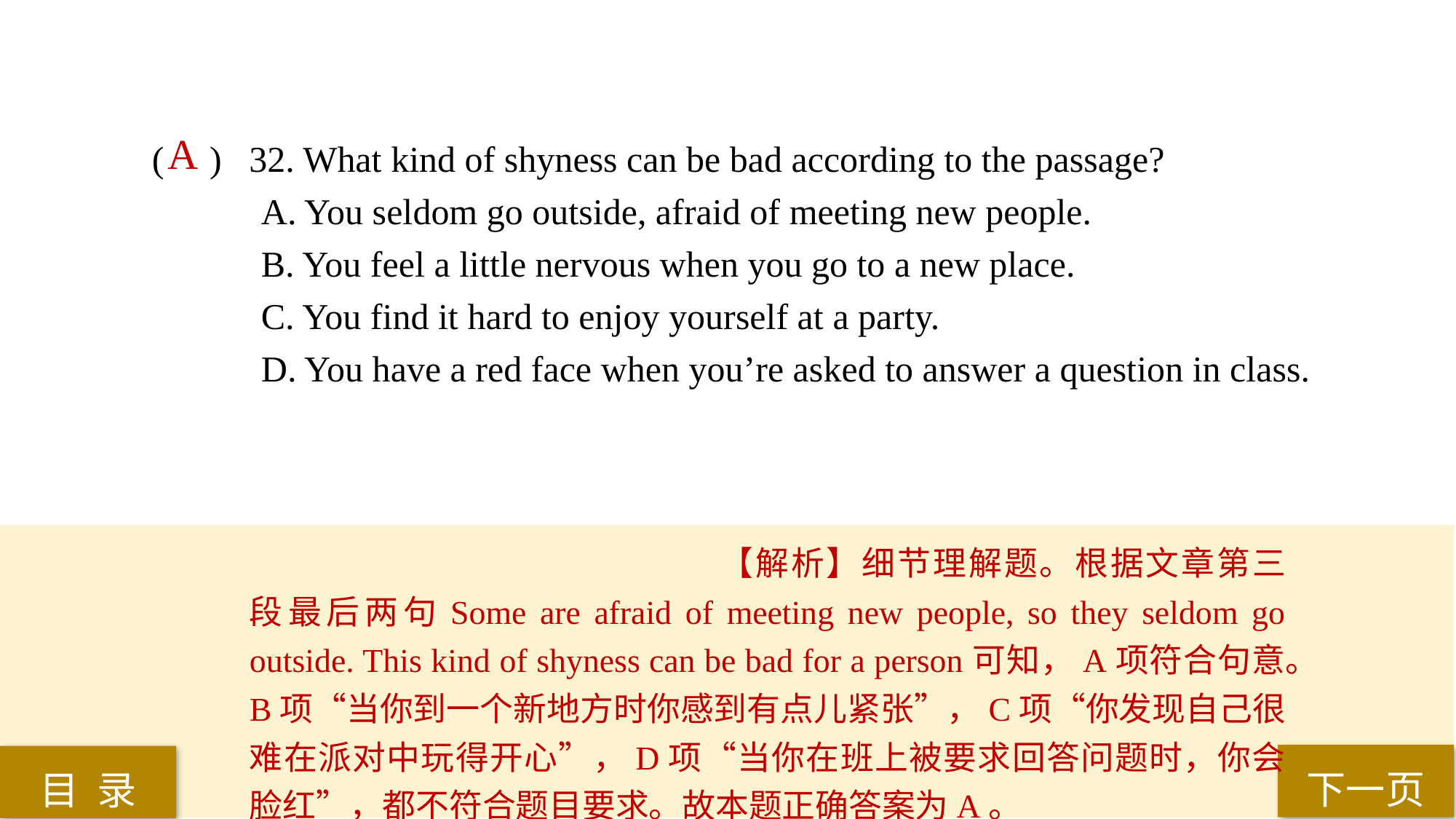

A
(     )   32. What kind of shyness can be bad according to the passage?
A. You seldom go outside, afraid of meeting new people.
B. You feel a little nervous when you go to a new place.
C. You find it hard to enjoy yourself at a party.
D. You have a red face when you’re asked to answer a question in class.
【解析】细节理解题。根据文章第三段最后两句Some are afraid of meeting new people, so they seldom go outside. This kind of shyness can be bad for a person可知，A项符合句意。B项“当你到一个新地方时你感到有点儿紧张”，C项“你发现自己很难在派对中玩得开心”，D项“当你在班上被要求回答问题时，你会脸红”，都不符合题目要求。故本题正确答案为A。